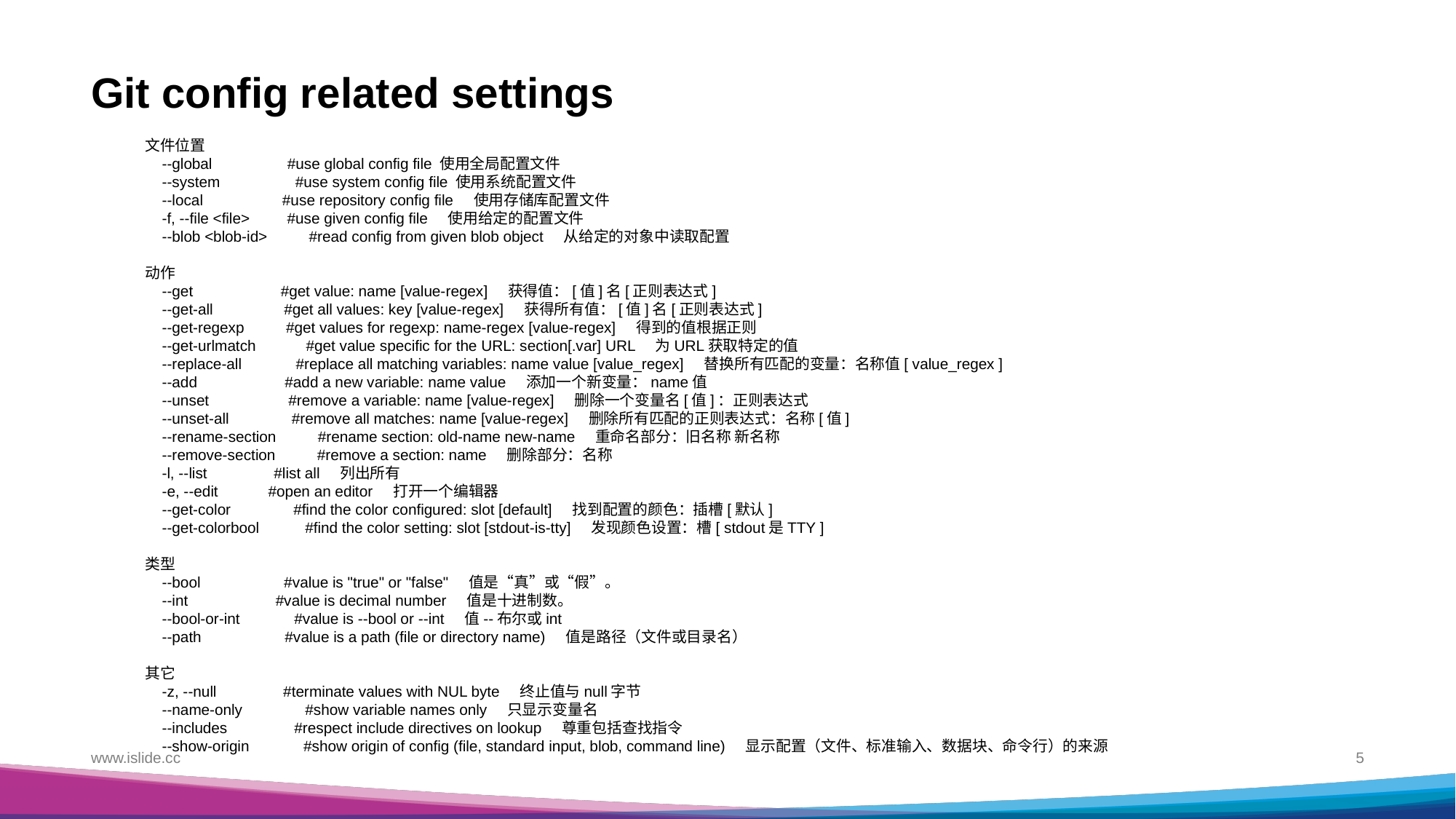

# Git config related settings
文件位置
    --global                  #use global config file 使用全局配置文件
    --system                  #use system config file 使用系统配置文件
    --local                   #use repository config file    使用存储库配置文件
    -f, --file <file>         #use given config file    使用给定的配置文件
    --blob <blob-id>          #read config from given blob object    从给定的对象中读取配置

动作
    --get                     #get value: name [value-regex]    获得值：[值]名[正则表达式]
    --get-all                 #get all values: key [value-regex]    获得所有值：[值]名[正则表达式]
    --get-regexp          #get values for regexp: name-regex [value-regex]    得到的值根据正则
    --get-urlmatch            #get value specific for the URL: section[.var] URL    为URL获取特定的值
    --replace-all             #replace all matching variables: name value [value_regex]    替换所有匹配的变量：名称值[ value_regex ]
    --add                     #add a new variable: name value    添加一个新变量：name值
    --unset                   #remove a variable: name [value-regex]    删除一个变量名[值]：正则表达式
    --unset-all               #remove all matches: name [value-regex]    删除所有匹配的正则表达式：名称[值]
    --rename-section          #rename section: old-name new-name    重命名部分：旧名称 新名称
    --remove-section          #remove a section: name    删除部分：名称
    -l, --list                #list all    列出所有
    -e, --edit            #open an editor    打开一个编辑器
    --get-color               #find the color configured: slot [default]    找到配置的颜色：插槽[默认]
    --get-colorbool           #find the color setting: slot [stdout-is-tty]    发现颜色设置：槽[ stdout是TTY ]

类型
    --bool                    #value is "true" or "false"    值是“真”或“假”。
    --int                     #value is decimal number    值是十进制数。
    --bool-or-int             #value is --bool or --int    值--布尔或int
    --path                    #value is a path (file or directory name)    值是路径（文件或目录名）

其它
    -z, --null                #terminate values with NUL byte    终止值与null字节
    --name-only               #show variable names only    只显示变量名
    --includes                #respect include directives on lookup    尊重包括查找指令
    --show-origin             #show origin of config (file, standard input, blob, command line)    显示配置（文件、标准输入、数据块、命令行）的来源
www.islide.cc
5